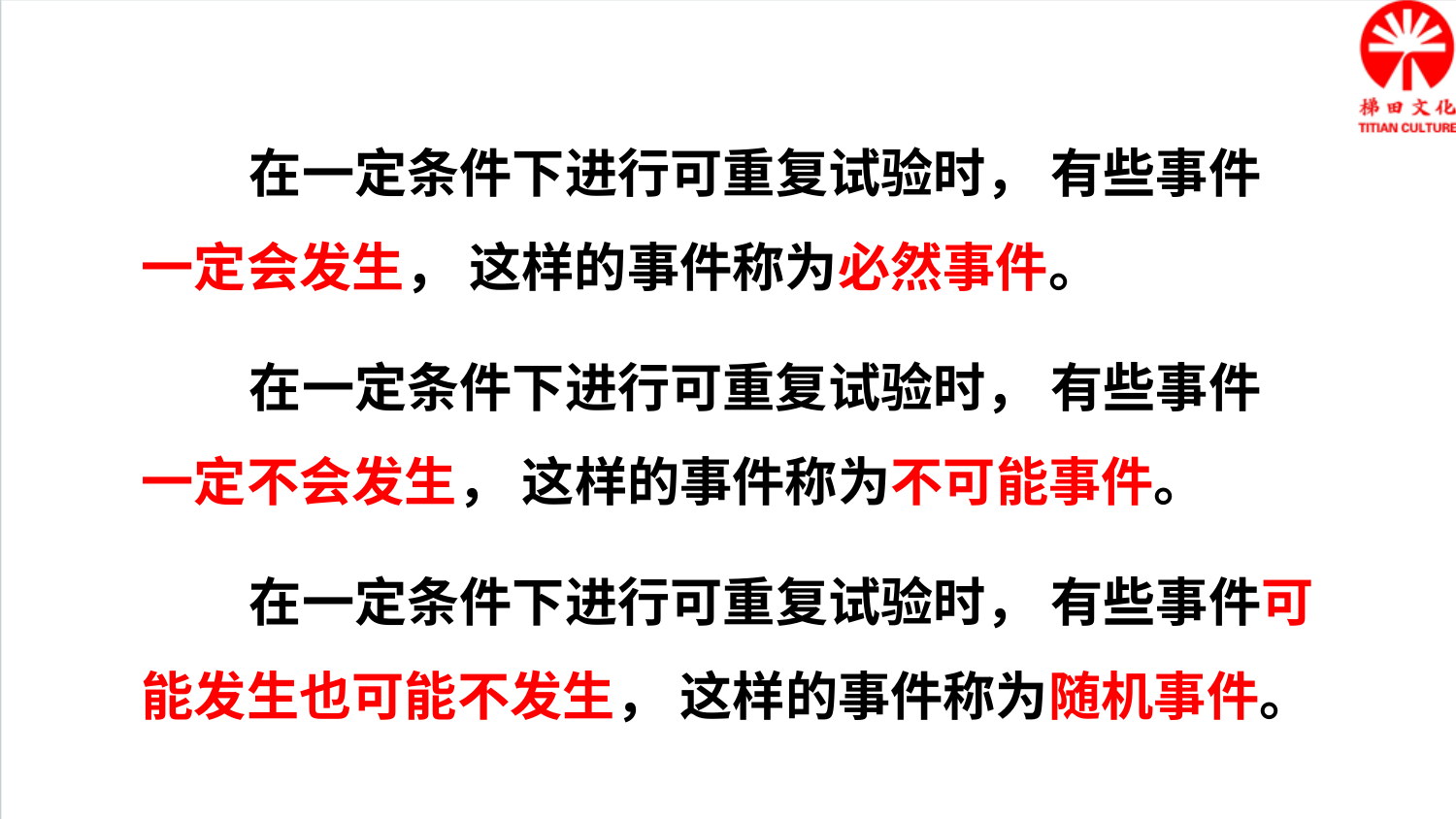

在一定条件下进行可重复试验时， 有些事件一定会发生， 这样的事件称为必然事件。
        在一定条件下进行可重复试验时， 有些事件一定不会发生， 这样的事件称为不可能事件。
        在一定条件下进行可重复试验时， 有些事件可能发生也可能不发生， 这样的事件称为随机事件。